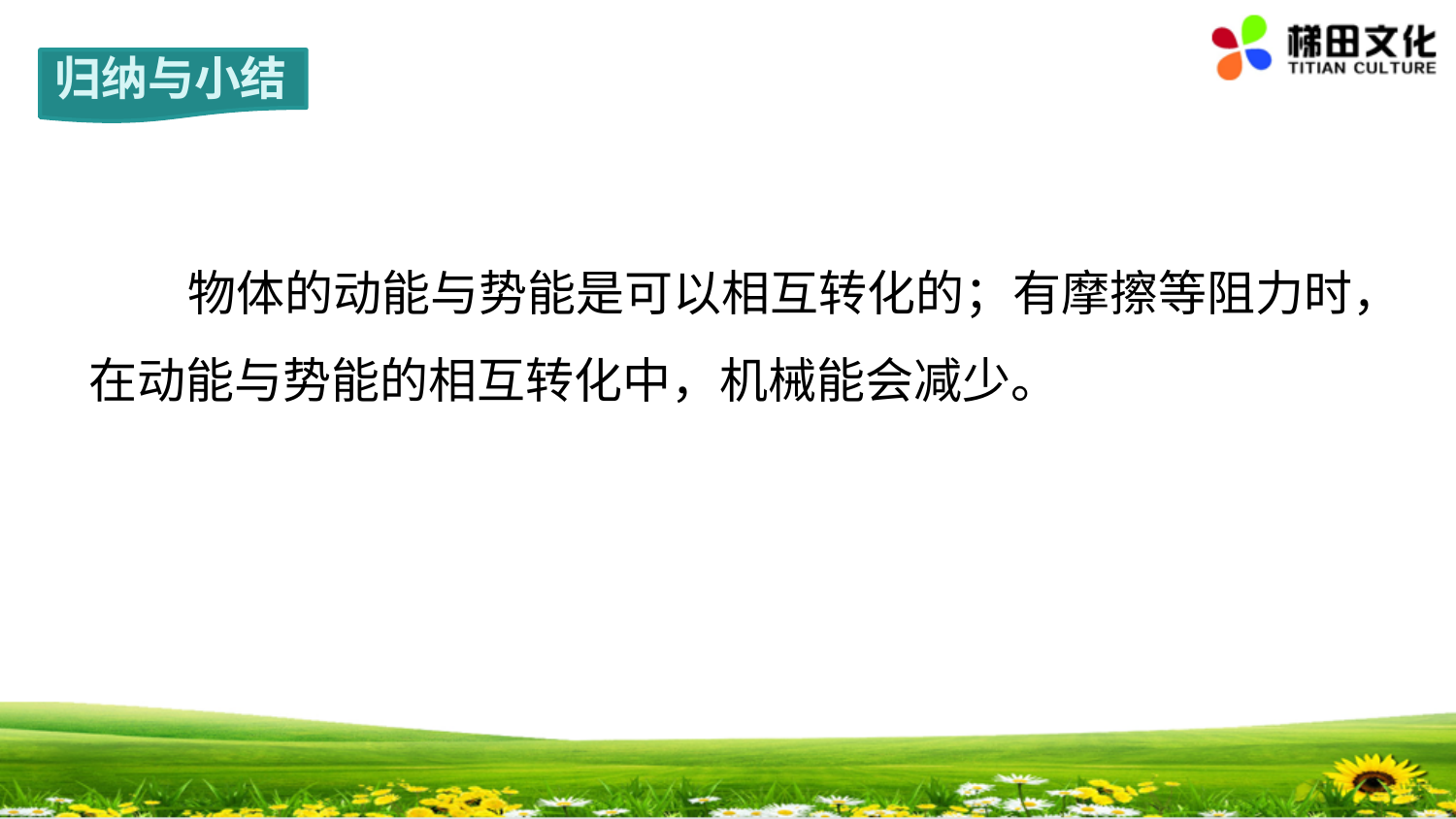

归纳与小结

        物体的动能与势能是可以相互转化的；有摩擦等阻力时，在动能与势能的相互转化中，机械能会减少。